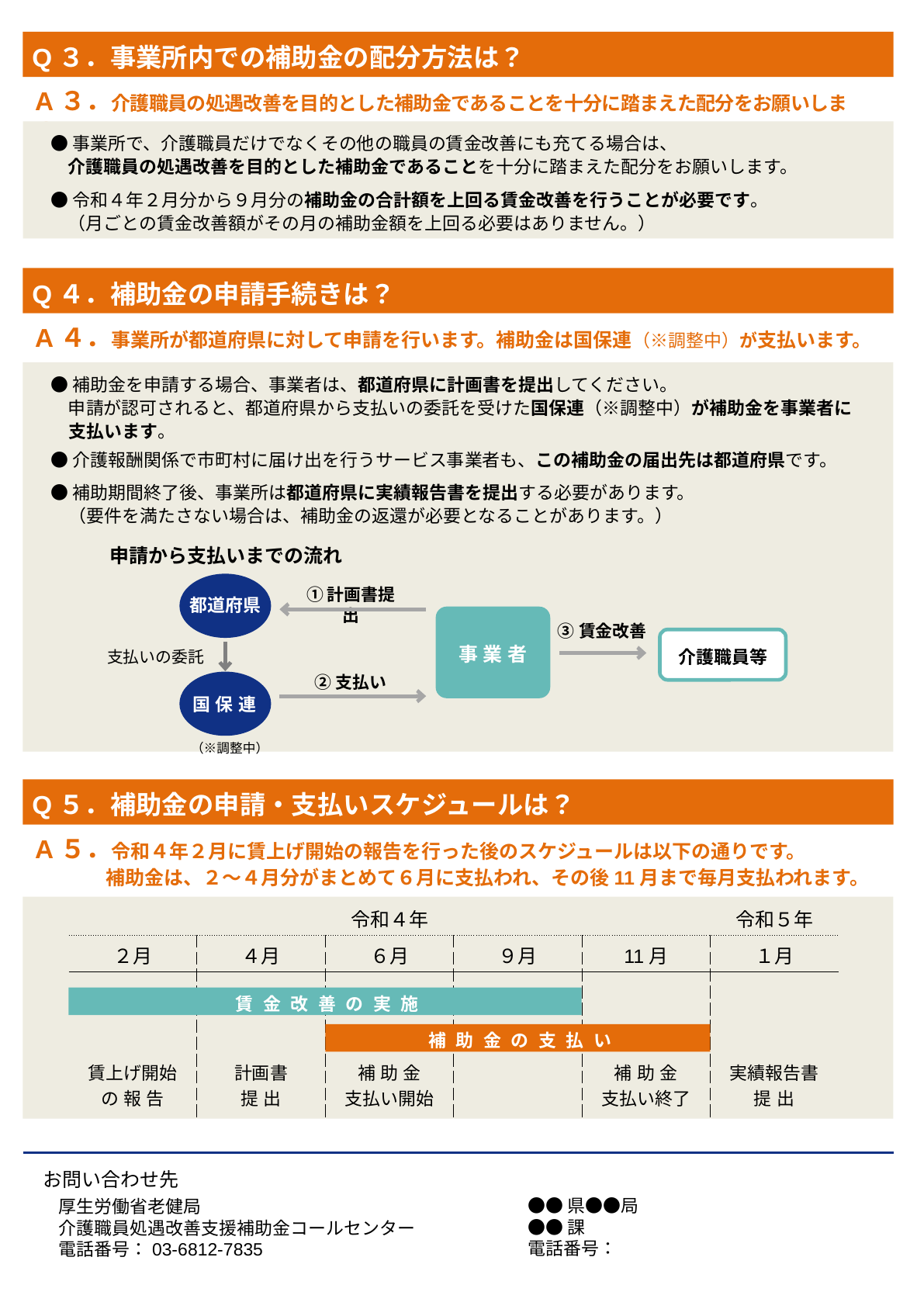

Q３．事業所内での補助金の配分方法は？
A３．介護職員の処遇改善を目的とした補助金であることを十分に踏まえた配分をお願いします。
●事業所で、介護職員だけでなくその他の職員の賃金改善にも充てる場合は、
　介護職員の処遇改善を目的とした補助金であることを十分に踏まえた配分をお願いします。
●令和４年２月分から９月分の補助金の合計額を上回る賃金改善を行うことが必要です。
　（月ごとの賃金改善額がその月の補助金額を上回る必要はありません。）
Q４．補助金の申請手続きは？
A４．事業所が都道府県に対して申請を行います。補助金は国保連（※調整中）が支払います。
●補助金を申請する場合、事業者は、都道府県に計画書を提出してください。
　申請が認可されると、都道府県から支払いの委託を受けた国保連（※調整中）が補助金を事業者に
支払います。
●介護報酬関係で市町村に届け出を行うサービス事業者も、この補助金の届出先は都道府県です。
●補助期間終了後、事業所は都道府県に実績報告書を提出する必要があります。
（要件を満たさない場合は、補助金の返還が必要となることがあります。）

申請から支払いまでの流れ
都道府県
①計画書提出
事業者
③賃金改善
介護職員等
支払いの委託
②支払い
国保連
（※調整中）
Q５．補助金の申請・支払いスケジュールは？
A５．令和４年２月に賃上げ開始の報告を行った後のスケジュールは以下の通りです。
補助金は、２～４月分がまとめて６月に支払われ、その後11月まで毎月支払われます。

| 令和４年 |  |  |  |  | 令和５年 |
| --- | --- | --- | --- | --- | --- |
| ２月 | ４月 | ６月 | ９月 | 11月 | １月 |
| 賃上げ開始の報告 | 計画書 提出 | 補助金 支払い開始 |  | 補助金 支払い終了 | 実績報告書 提出 |
賃金改善の実施
補助金の支払い
 お問い合わせ先

●●県●●局
●●課
電話番号：
厚生労働省老健局
介護職員処遇改善支援補助金コールセンター
電話番号：03-6812-7835